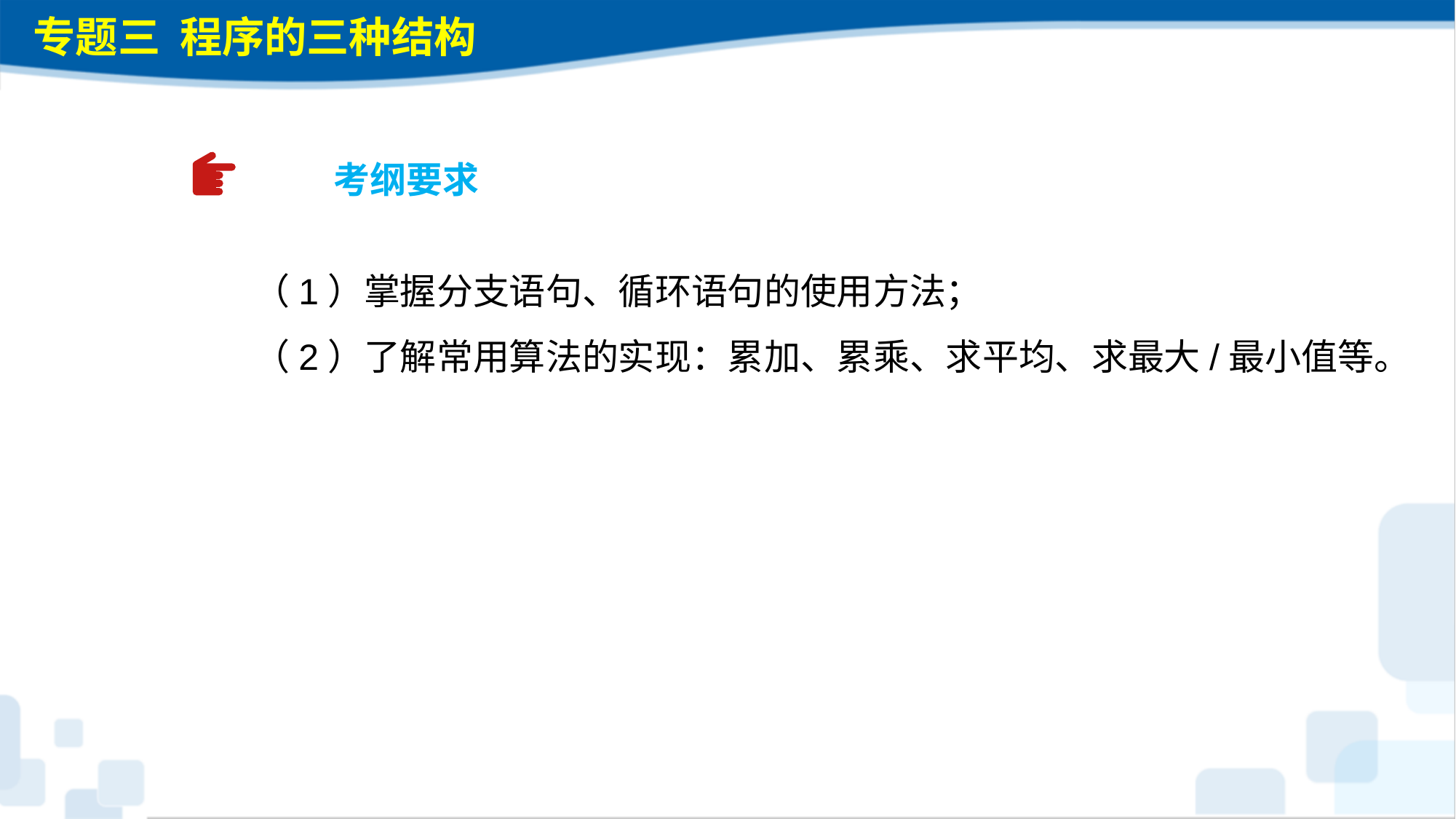

专题三  程序的三种结构
考纲要求

（1）掌握分支语句、循环语句的使用方法；
（2）了解常用算法的实现：累加、累乘、求平均、求最大/最小值等。